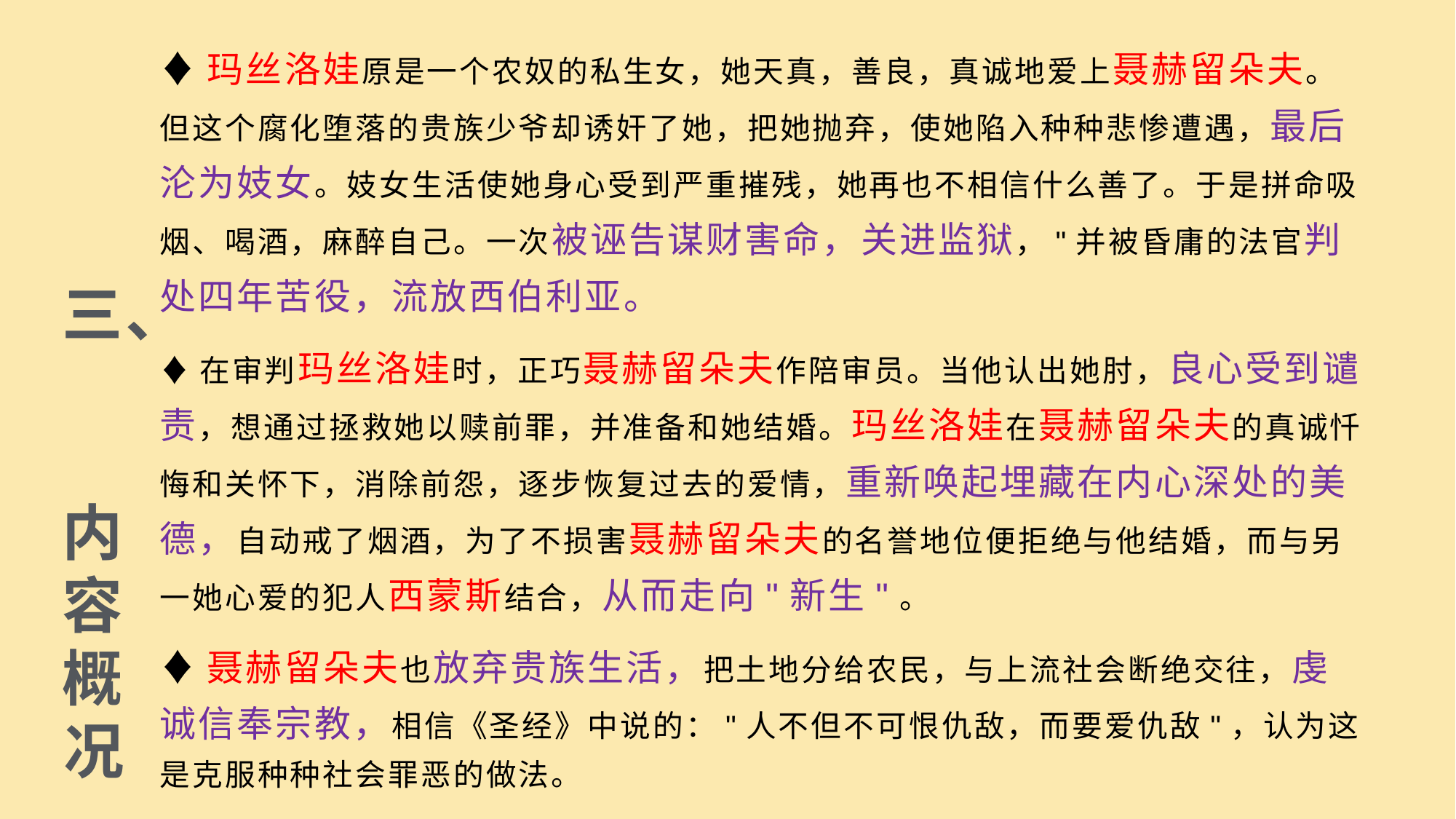

♦玛丝洛娃原是一个农奴的私生女，她天真，善良，真诚地爱上聂赫留朵夫。但这个腐化堕落的贵族少爷却诱奸了她，把她抛弃，使她陷入种种悲惨遭遇，最后沦为妓女。妓女生活使她身心受到严重摧残，她再也不相信什么善了。于是拼命吸烟、喝酒，麻醉自己。一次被诬告谋财害命，关进监狱，"并被昏庸的法官判处四年苦役，流放西伯利亚。
♦在审判玛丝洛娃时，正巧聂赫留朵夫作陪审员。当他认出她肘，良心受到谴责，想通过拯救她以赎前罪，并准备和她结婚。玛丝洛娃在聂赫留朵夫的真诚忏悔和关怀下，消除前怨，逐步恢复过去的爱情，重新唤起埋藏在内心深处的美德，自动戒了烟酒，为了不损害聂赫留朵夫的名誉地位便拒绝与他结婚，而与另一她心爱的犯人西蒙斯结合，从而走向"新生"。
♦聂赫留朵夫也放弃贵族生活，把土地分给农民，与上流社会断绝交往，虔诚信奉宗教，相信《圣经》中说的："人不但不可恨仇敌，而要爱仇敌"，认为这是克服种种社会罪恶的做法。
# 三、 内容概况